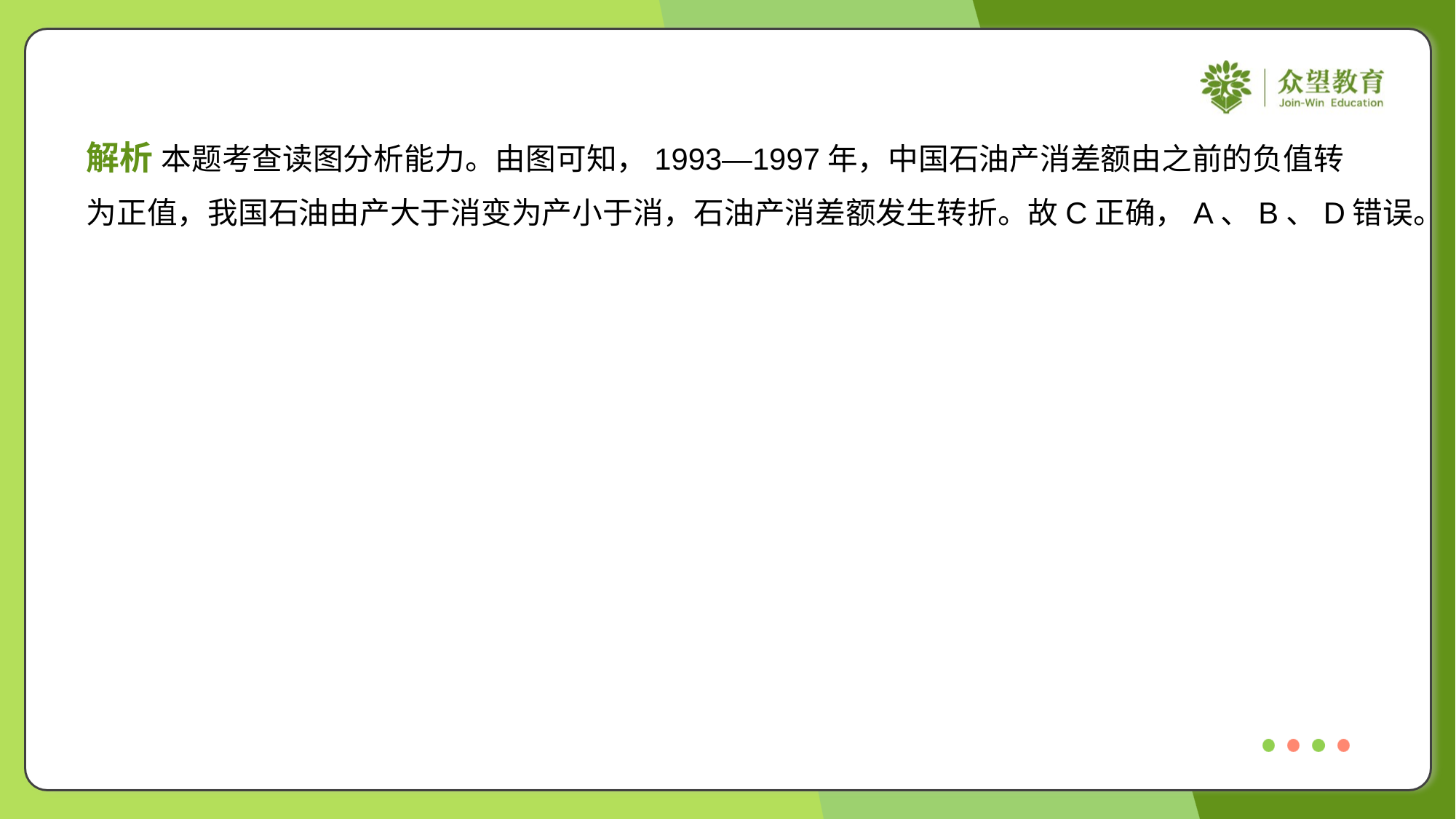

解析 本题考查读图分析能力。由图可知，1993—1997年，中国石油产消差额由之前的负值转
为正值，我国石油由产大于消变为产小于消，石油产消差额发生转折。故C正确，A、B、D错误。